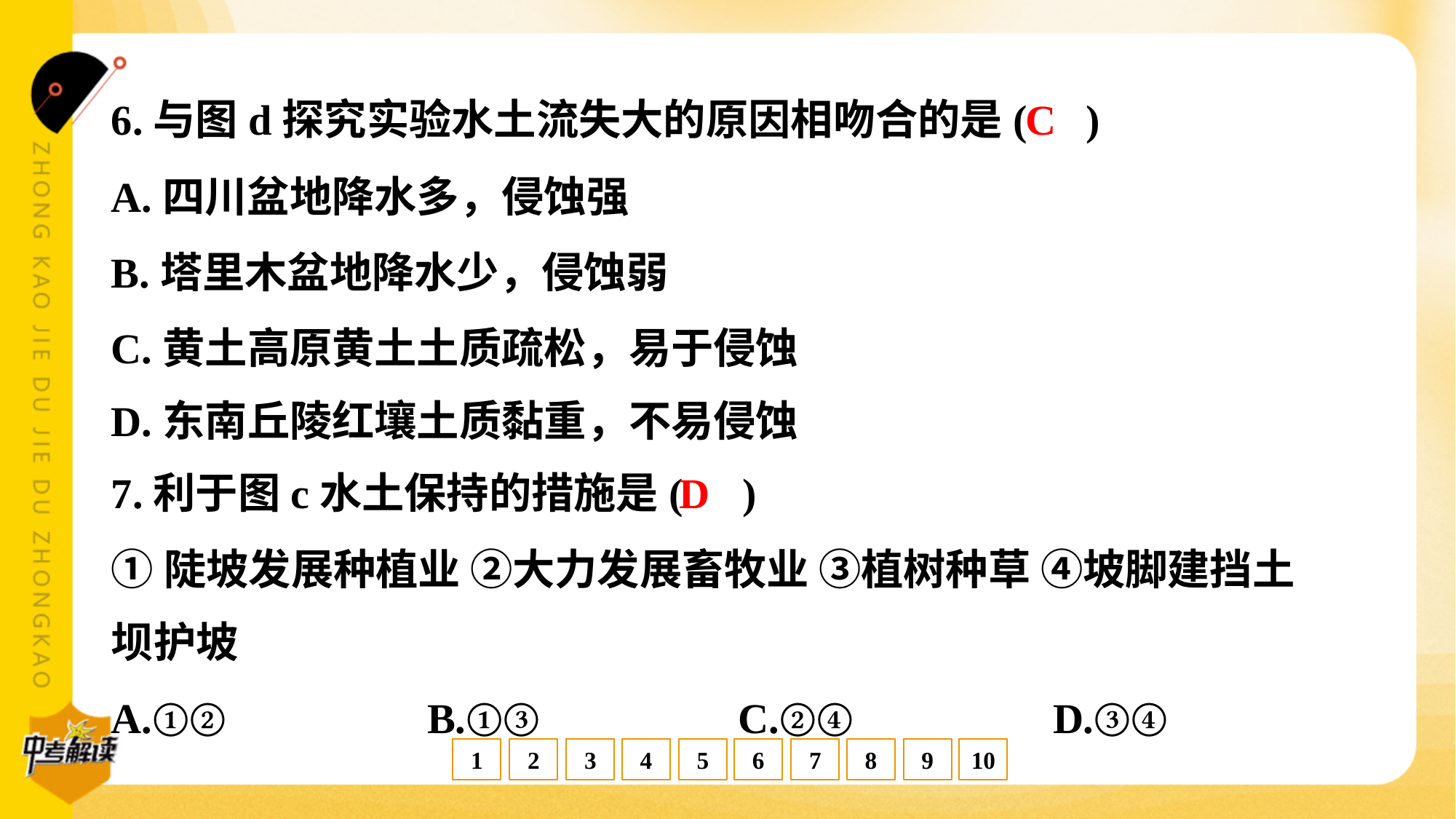

C
6.与图d探究实验水土流失大的原因相吻合的是(     )
A.四川盆地降水多，侵蚀强
B.塔里木盆地降水少，侵蚀弱
C.黄土高原黄土土质疏松，易于侵蚀
D.东南丘陵红壤土质黏重，不易侵蚀
D
7.利于图c水土保持的措施是(     )
①陡坡发展种植业 ②大力发展畜牧业 ③植树种草 ④坡脚建挡土
坝护坡
A.①②	B.①③	C.②④	D.③④